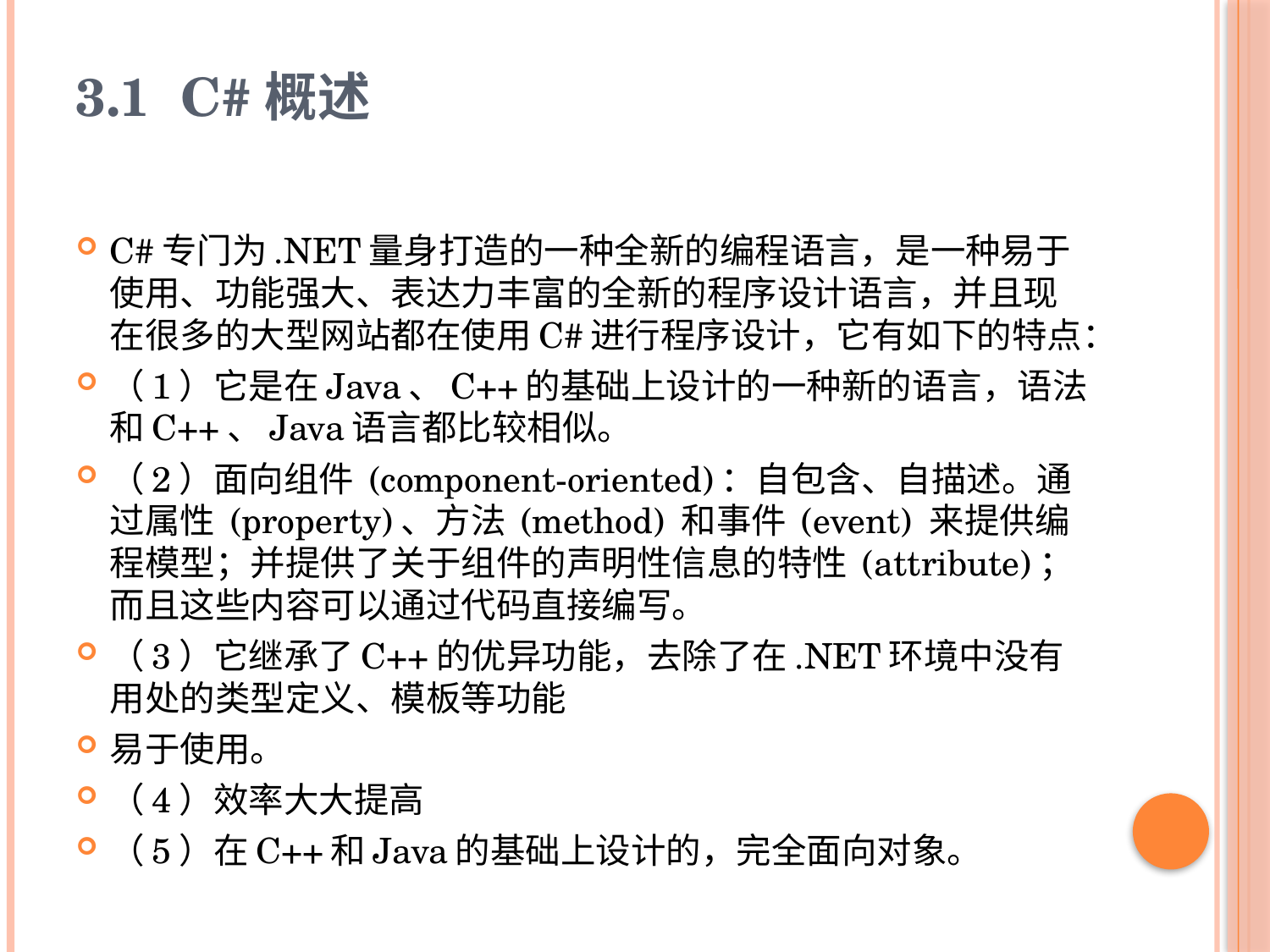

# 3.1  C#概述
C#专门为.NET量身打造的一种全新的编程语言，是一种易于使用、功能强大、表达力丰富的全新的程序设计语言，并且现在很多的大型网站都在使用C#进行程序设计，它有如下的特点：
（1）它是在Java、C++的基础上设计的一种新的语言，语法和C++、Java语言都比较相似。
（2）面向组件 (component-oriented)：自包含、自描述。通过属性 (property)、方法 (method) 和事件 (event) 来提供编程模型；并提供了关于组件的声明性信息的特性 (attribute)；而且这些内容可以通过代码直接编写。
（3）它继承了C++的优异功能，去除了在.NET环境中没有用处的类型定义、模板等功能
易于使用。
（4）效率大大提高
（5）在C++和Java的基础上设计的，完全面向对象。